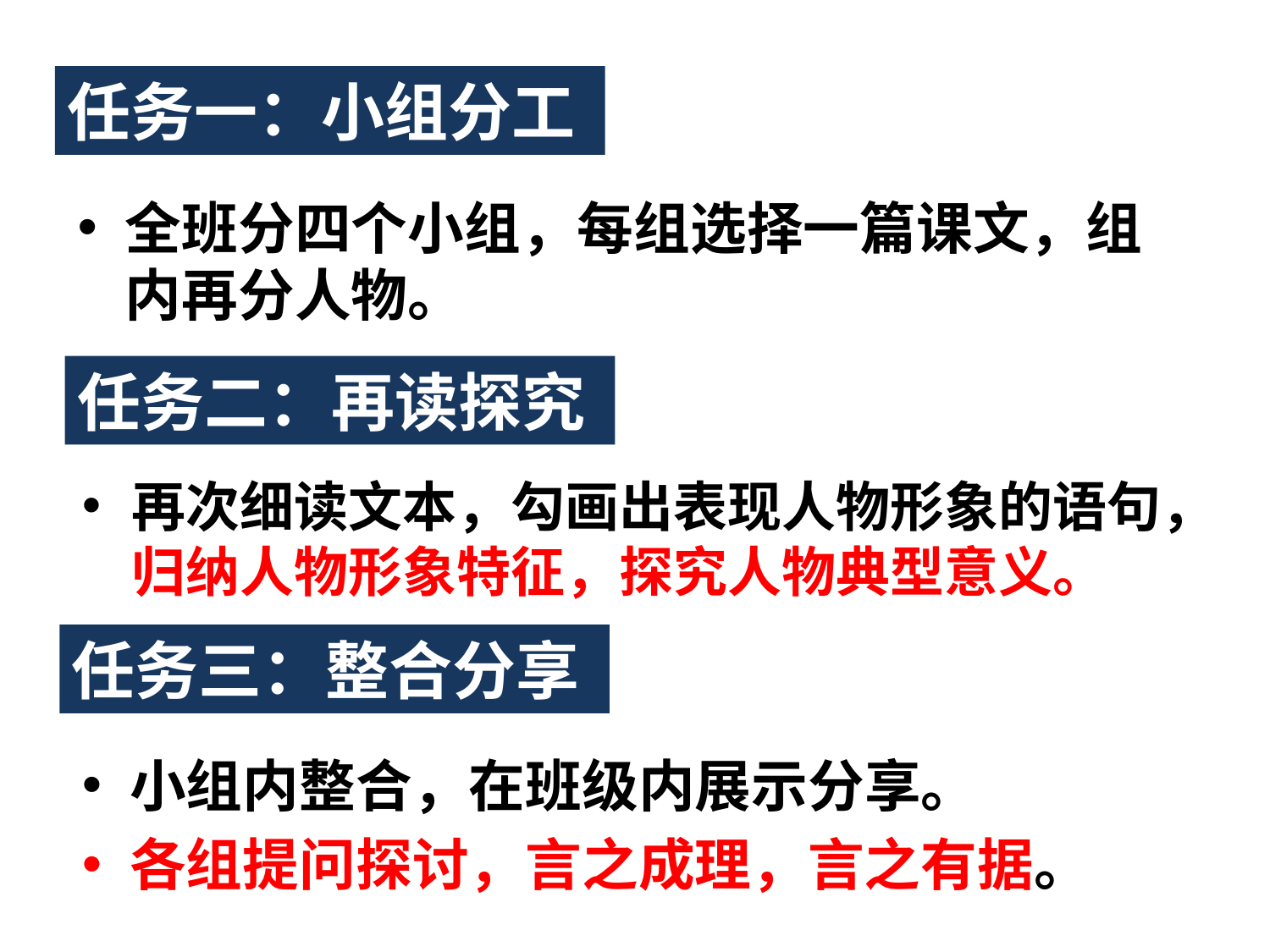

任务一：小组分工
全班分四个小组，每组选择一篇课文，组内再分人物。
任务二：再读探究
再次细读文本，勾画出表现人物形象的语句，归纳人物形象特征，探究人物典型意义。

任务三：整合分享
小组内整合，在班级内展示分享。
各组提问探讨，言之成理，言之有据。